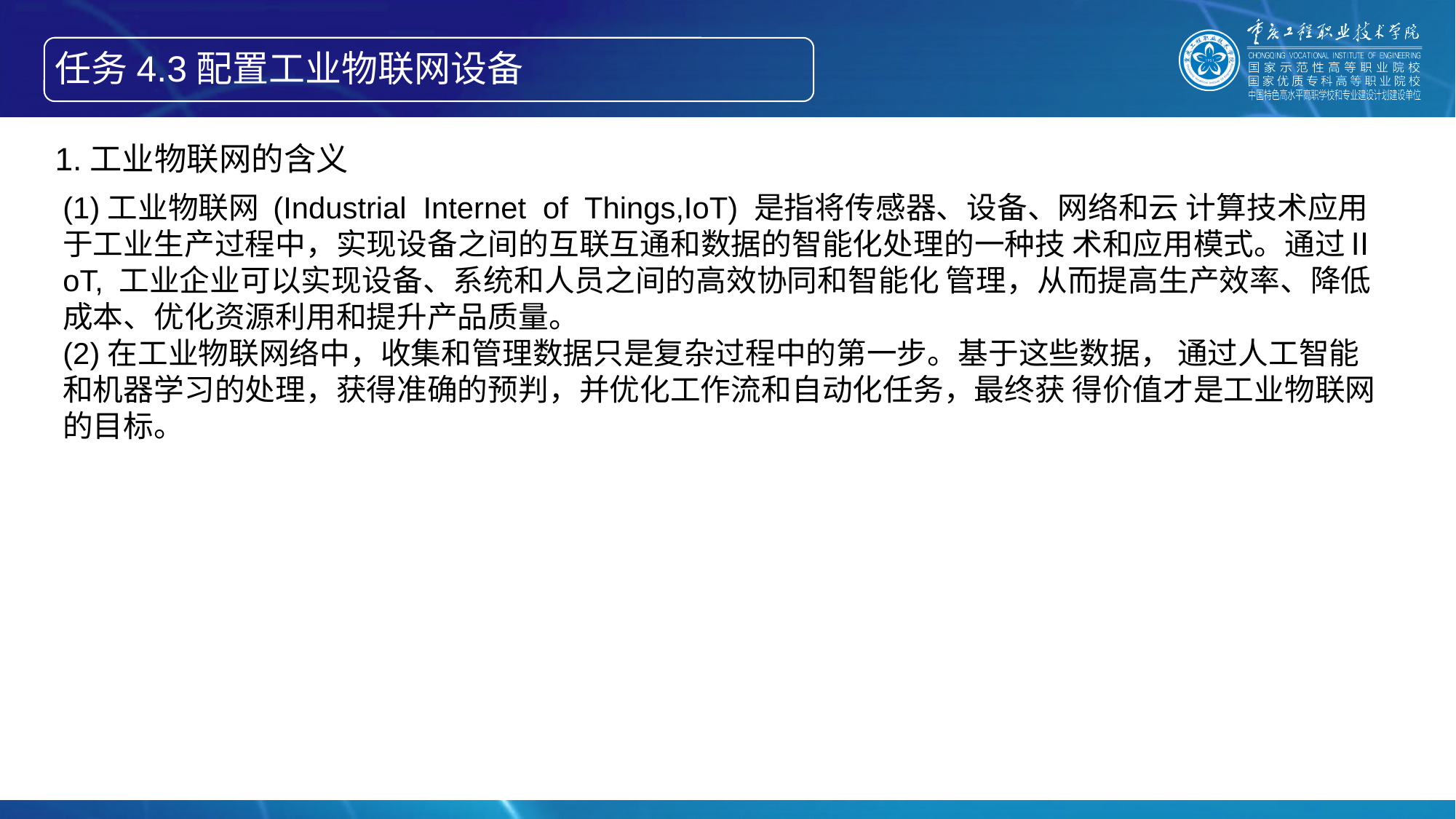

任务4.3配置工业物联网设备

智能产线绘制信息物理系统的构成
1.工业物联网的含义
(1)工业物联网 (Industrial  Internet  of  Things,IoT) 是指将传感器、设备、网络和云 计算技术应用于工业生产过程中，实现设备之间的互联互通和数据的智能化处理的一种技 术和应用模式。通过ⅡoT, 工业企业可以实现设备、系统和人员之间的高效协同和智能化 管理，从而提高生产效率、降低成本、优化资源利用和提升产品质量。
(2)在工业物联网络中，收集和管理数据只是复杂过程中的第一步。基于这些数据， 通过人工智能和机器学习的处理，获得准确的预判，并优化工作流和自动化任务，最终获 得价值才是工业物联网的目标。